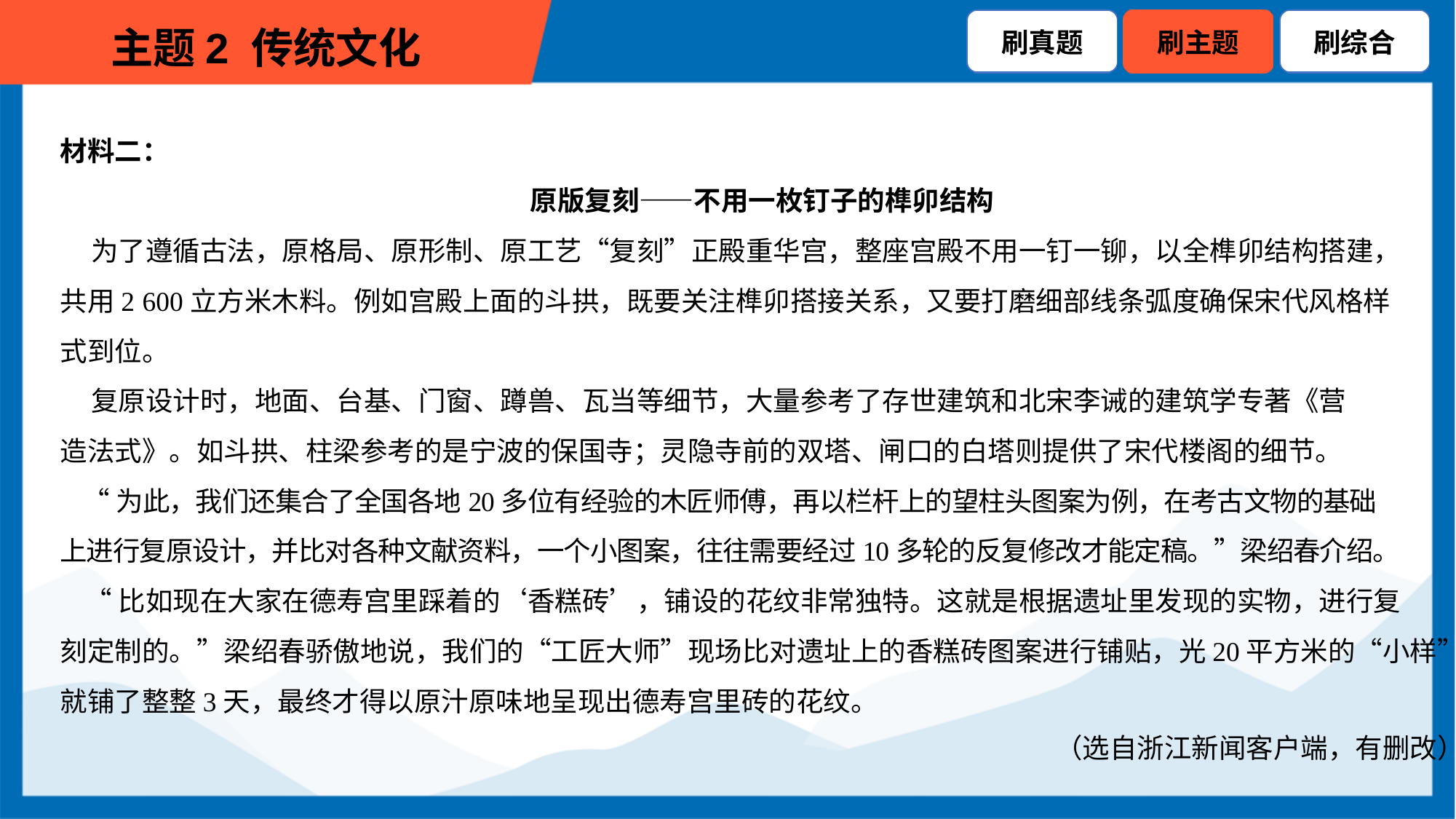

材料二：
原版复刻——不用一枚钉子的榫卯结构
    为了遵循古法，原格局、原形制、原工艺“复刻”正殿重华宫，整座宫殿不用一钉一铆，以全榫卯结构搭建，
共用2 600立方米木料。例如宫殿上面的斗拱，既要关注榫卯搭接关系，又要打磨细部线条弧度确保宋代风格样
式到位。
    复原设计时，地面、台基、门窗、蹲兽、瓦当等细节，大量参考了存世建筑和北宋李诫的建筑学专著《营
造法式》。如斗拱、柱梁参考的是宁波的保国寺；灵隐寺前的双塔、闸口的白塔则提供了宋代楼阁的细节。
    “为此，我们还集合了全国各地20多位有经验的木匠师傅，再以栏杆上的望柱头图案为例，在考古文物的基础
上进行复原设计，并比对各种文献资料，一个小图案，往往需要经过10多轮的反复修改才能定稿。”梁绍春介绍。
    “比如现在大家在德寿宫里踩着的‘香糕砖’，铺设的花纹非常独特。这就是根据遗址里发现的实物，进行复
刻定制的。”梁绍春骄傲地说，我们的“工匠大师”现场比对遗址上的香糕砖图案进行铺贴，光20平方米的“小样”
就铺了整整3天，最终才得以原汁原味地呈现出德寿宫里砖的花纹。
（选自浙江新闻客户端，有删改）